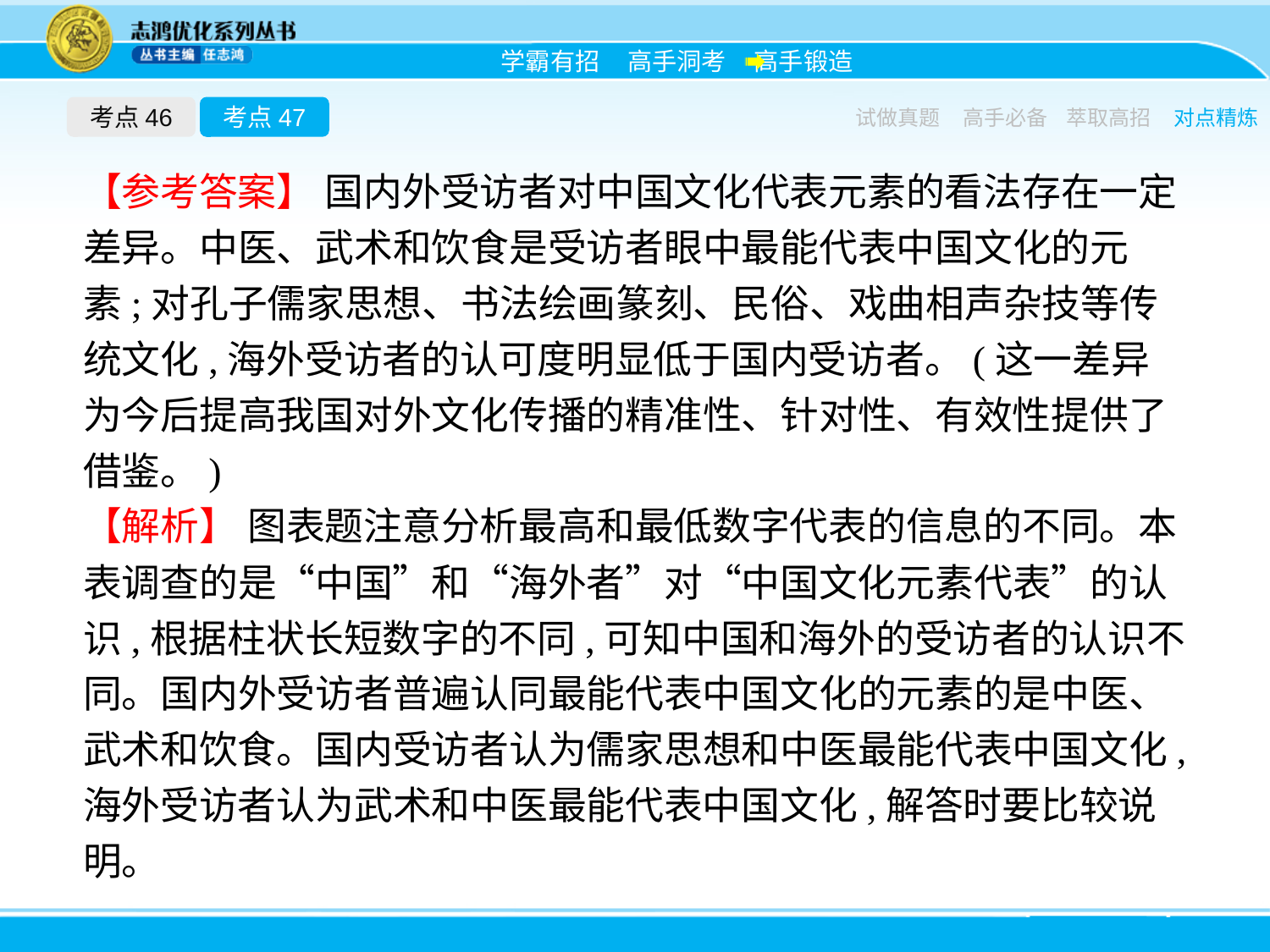

考点46
考点47
试做真题
高手必备
萃取高招
对点精炼
【参考答案】 国内外受访者对中国文化代表元素的看法存在一定差异。中医、武术和饮食是受访者眼中最能代表中国文化的元素;对孔子儒家思想、书法绘画篆刻、民俗、戏曲相声杂技等传统文化,海外受访者的认可度明显低于国内受访者。(这一差异为今后提高我国对外文化传播的精准性、针对性、有效性提供了借鉴。)
【解析】 图表题注意分析最高和最低数字代表的信息的不同。本表调查的是“中国”和“海外者”对“中国文化元素代表”的认识,根据柱状长短数字的不同,可知中国和海外的受访者的认识不同。国内外受访者普遍认同最能代表中国文化的元素的是中医、武术和饮食。国内受访者认为儒家思想和中医最能代表中国文化,海外受访者认为武术和中医最能代表中国文化,解答时要比较说明。